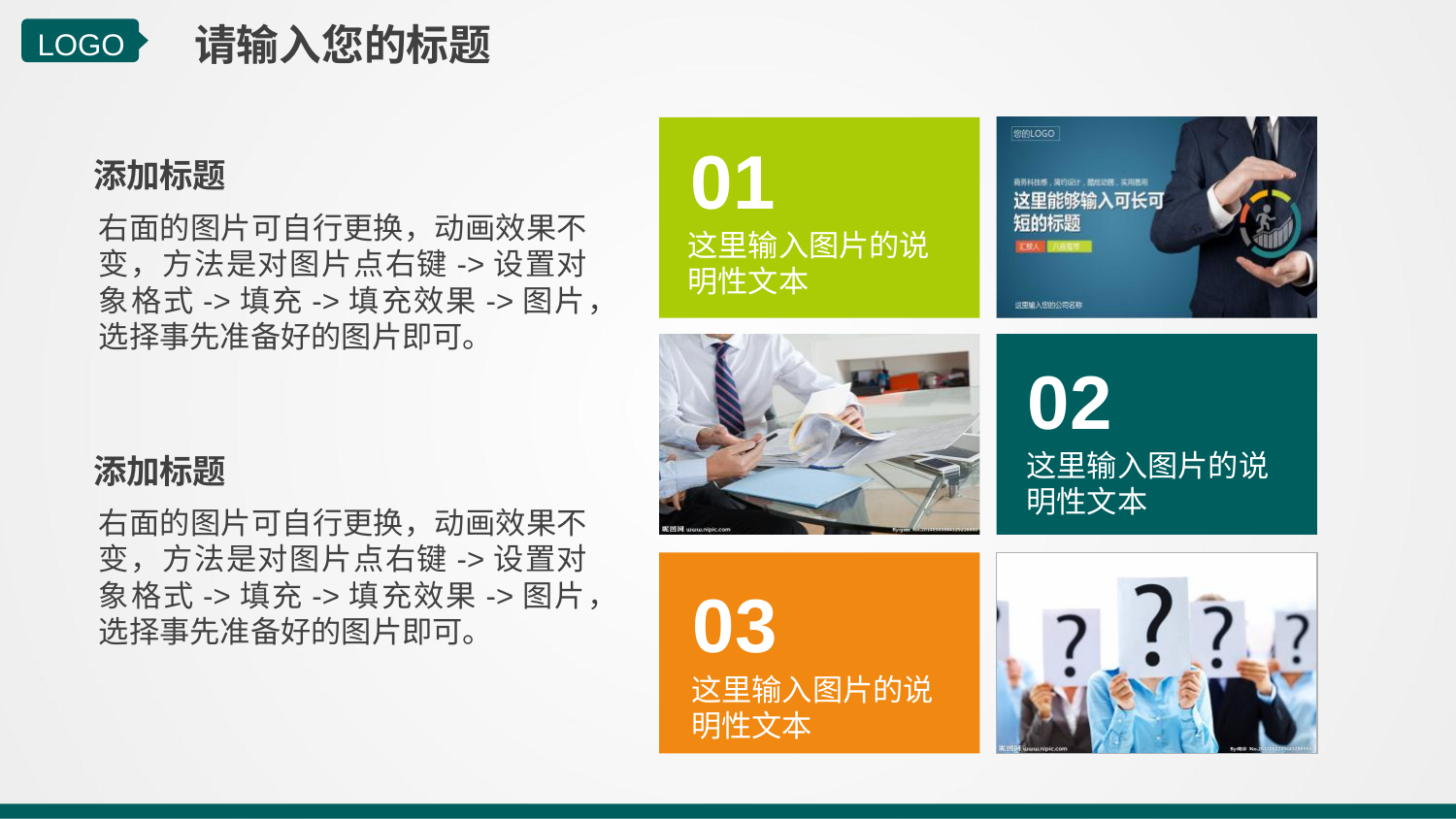

请输入您的标题
LOGO

01
添加标题
右面的图片可自行更换，动画效果不变，方法是对图片点右键->设置对象格式->填充->填充效果->图片，选择事先准备好的图片即可。
这里输入图片的说明性文本

02
这里输入图片的说明性文本
添加标题
右面的图片可自行更换，动画效果不变，方法是对图片点右键->设置对象格式->填充->填充效果->图片，选择事先准备好的图片即可。

03
这里输入图片的说明性文本